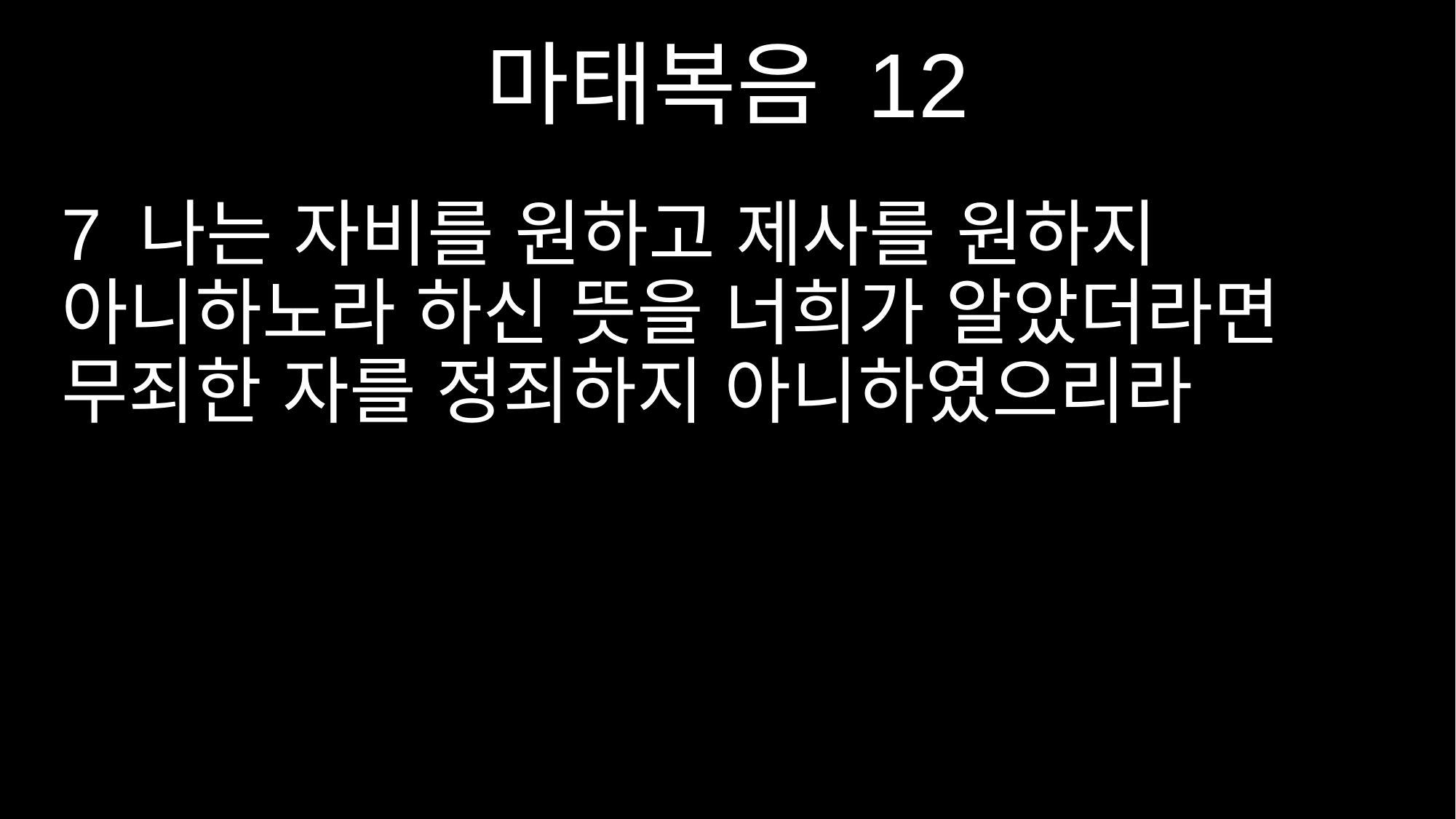

마태복음 12
7 나는 자비를 원하고 제사를 원하지 아니하노라 하신 뜻을 너희가 알았더라면 무죄한 자를 정죄하지 아니하였으리라